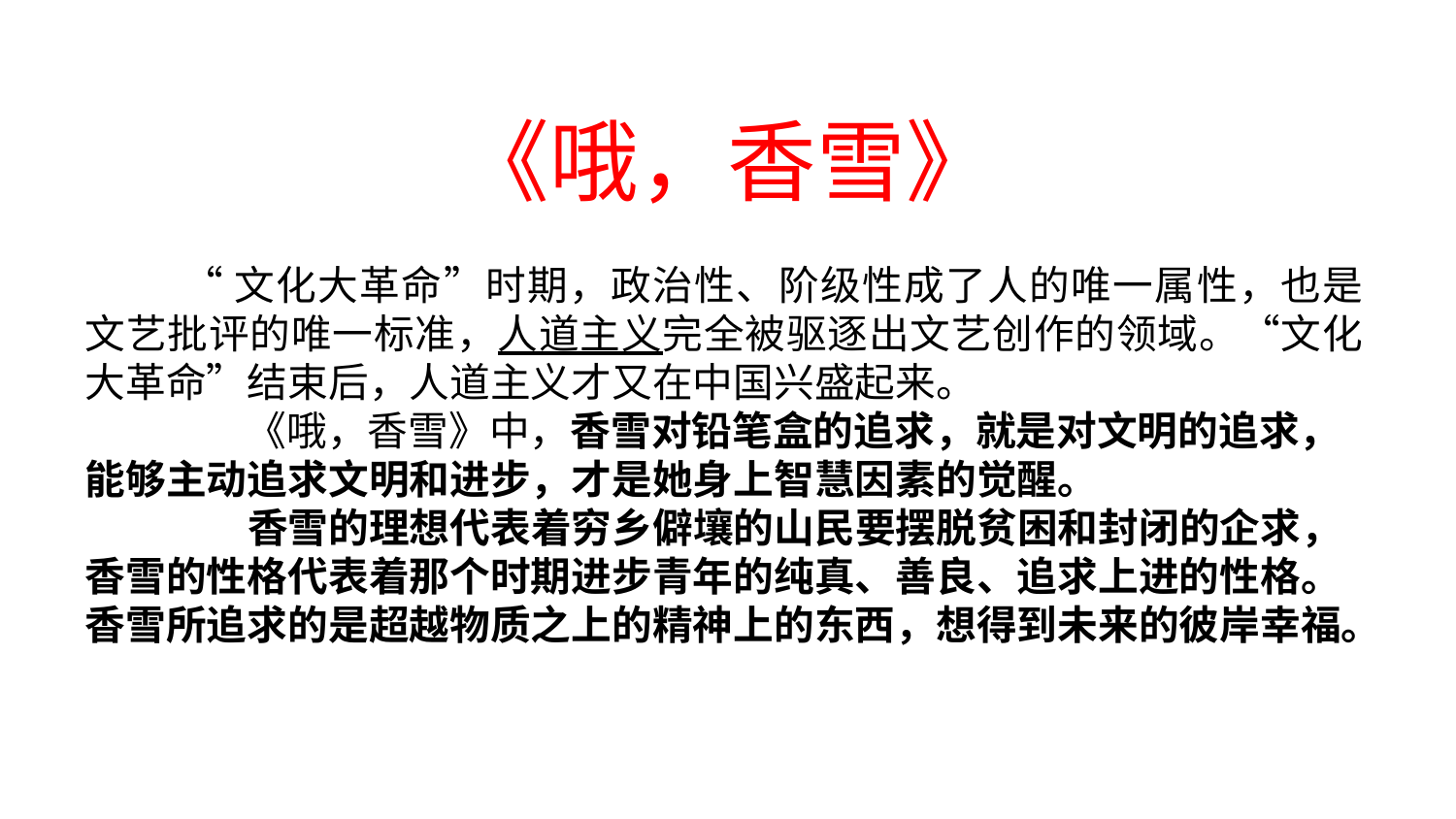

《哦，香雪》

“文化大革命”时期，政治性、阶级性成了人的唯一属性，也是文艺批评的唯一标准，人道主义完全被驱逐出文艺创作的领域。“文化大革命”结束后，人道主义才又在中国兴盛起来。
      《哦，香雪》中，香雪对铅笔盒的追求，就是对文明的追求，能够主动追求文明和进步，才是她身上智慧因素的觉醒。
      香雪的理想代表着穷乡僻壤的山民要摆脱贫困和封闭的企求，香雪的性格代表着那个时期进步青年的纯真、善良、追求上进的性格。香雪所追求的是超越物质之上的精神上的东西，想得到未来的彼岸幸福。